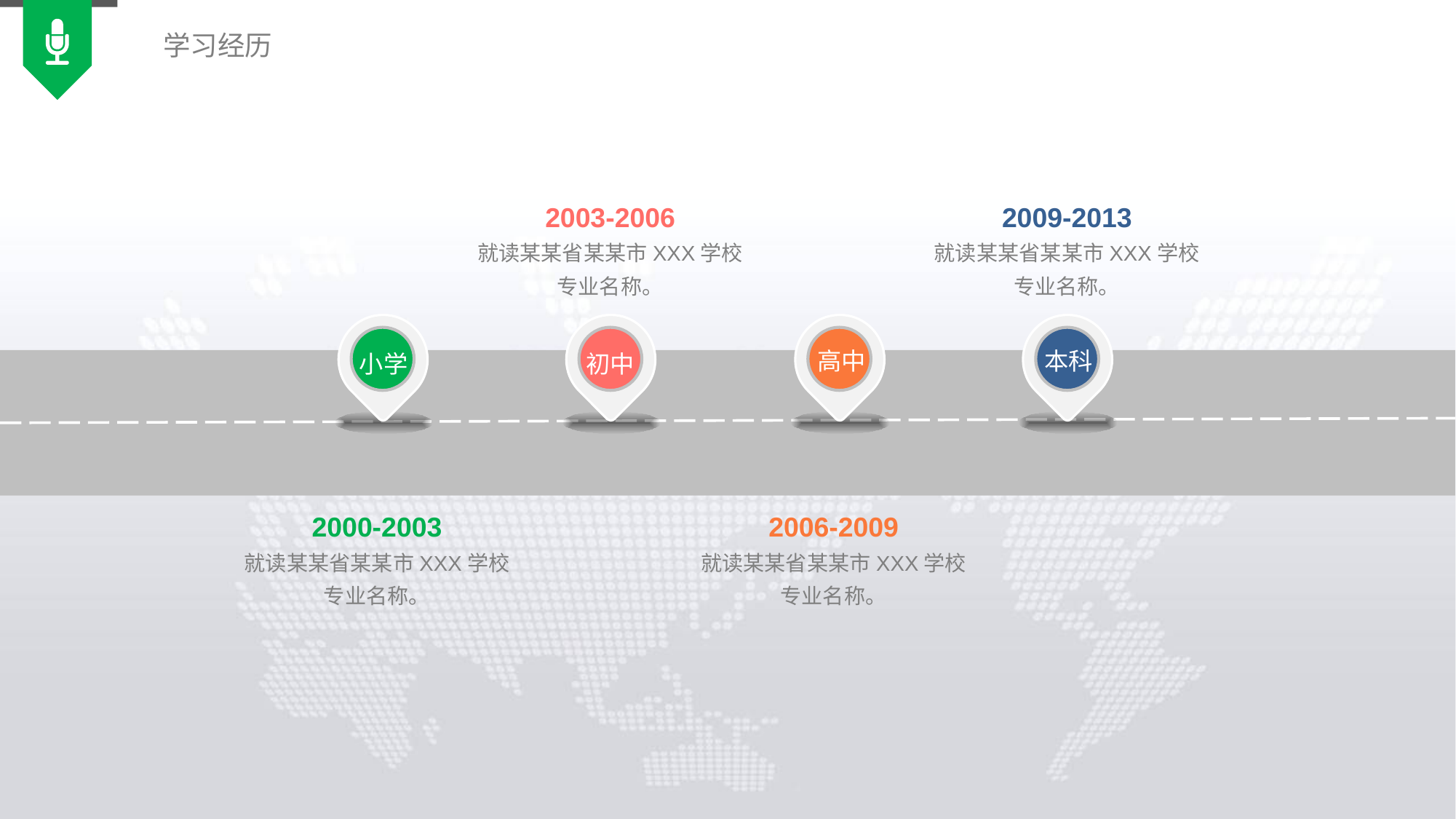

学习经历
2003-2006
就读某某省某某市XXX学校
专业名称。
2009-2013
就读某某省某某市XXX学校
专业名称。

小学

初中

高中

本科

2000-2003
就读某某省某某市XXX学校
专业名称。
2006-2009
就读某某省某某市XXX学校
专业名称。